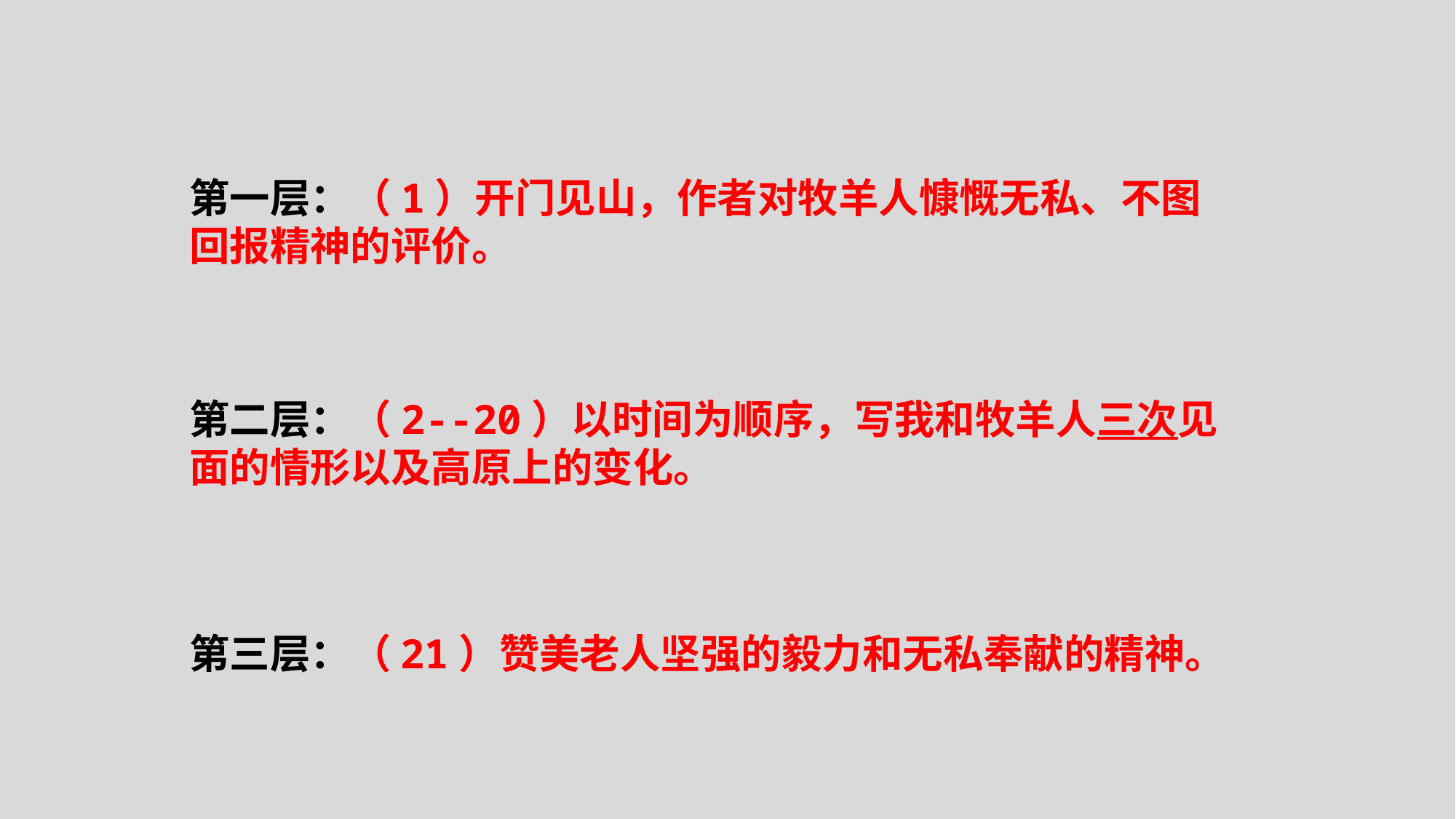

第一层：（1）开门见山，作者对牧羊人慷慨无私、不图回报精神的评价。
第二层：（2--20）以时间为顺序，写我和牧羊人三次见面的情形以及高原上的变化。
第三层：（21）赞美老人坚强的毅力和无私奉献的精神。